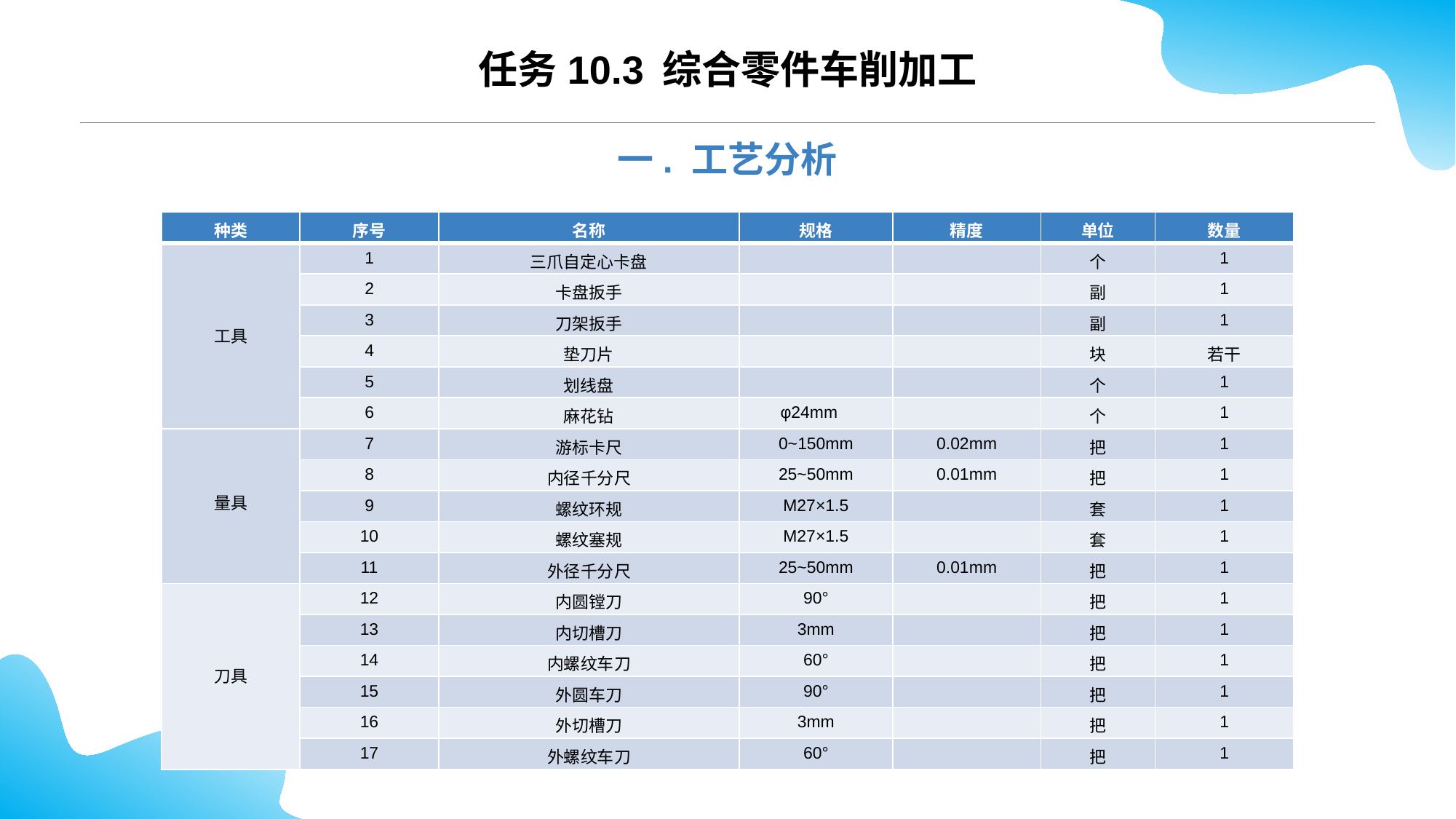

CONTENTS
任务10.3 综合零件车削加工
一. 工艺分析
| 种类 | 序号 | 名称 | 规格 | 精度 | 单位 | 数量 |
| --- | --- | --- | --- | --- | --- | --- |
| 工具 | 1 | 三爪自定心卡盘 |  |  | 个 | 1 |
|  | 2 | 卡盘扳手 |  |  | 副 | 1 |
|  | 3 | 刀架扳手 |  |  | 副 | 1 |
|  | 4 | 垫刀片 |  |  | 块 | 若干 |
|  | 5 | 划线盘 |  |  | 个 | 1 |
|  | 6 | 麻花钻 | φ24mm |  | 个 | 1 |
| 量具 | 7 | 游标卡尺 | 0~150mm | 0.02mm | 把 | 1 |
|  | 8 | 内径千分尺 | 25~50mm | 0.01mm | 把 | 1 |
|  | 9 | 螺纹环规 | M27×1.5 |  | 套 | 1 |
|  | 10 | 螺纹塞规 | M27×1.5 |  | 套 | 1 |
|  | 11 | 外径千分尺 | 25~50mm | 0.01mm | 把 | 1 |
| 刀具 | 12 | 内圆镗刀 | 90° |  | 把 | 1 |
|  | 13 | 内切槽刀 | 3mm |  | 把 | 1 |
|  | 14 | 内螺纹车刀 | 60° |  | 把 | 1 |
|  | 15 | 外圆车刀 | 90° |  | 把 | 1 |
|  | 16 | 外切槽刀 | 3mm |  | 把 | 1 |
|  | 17 | 外螺纹车刀 | 60° |  | 把 | 1 |